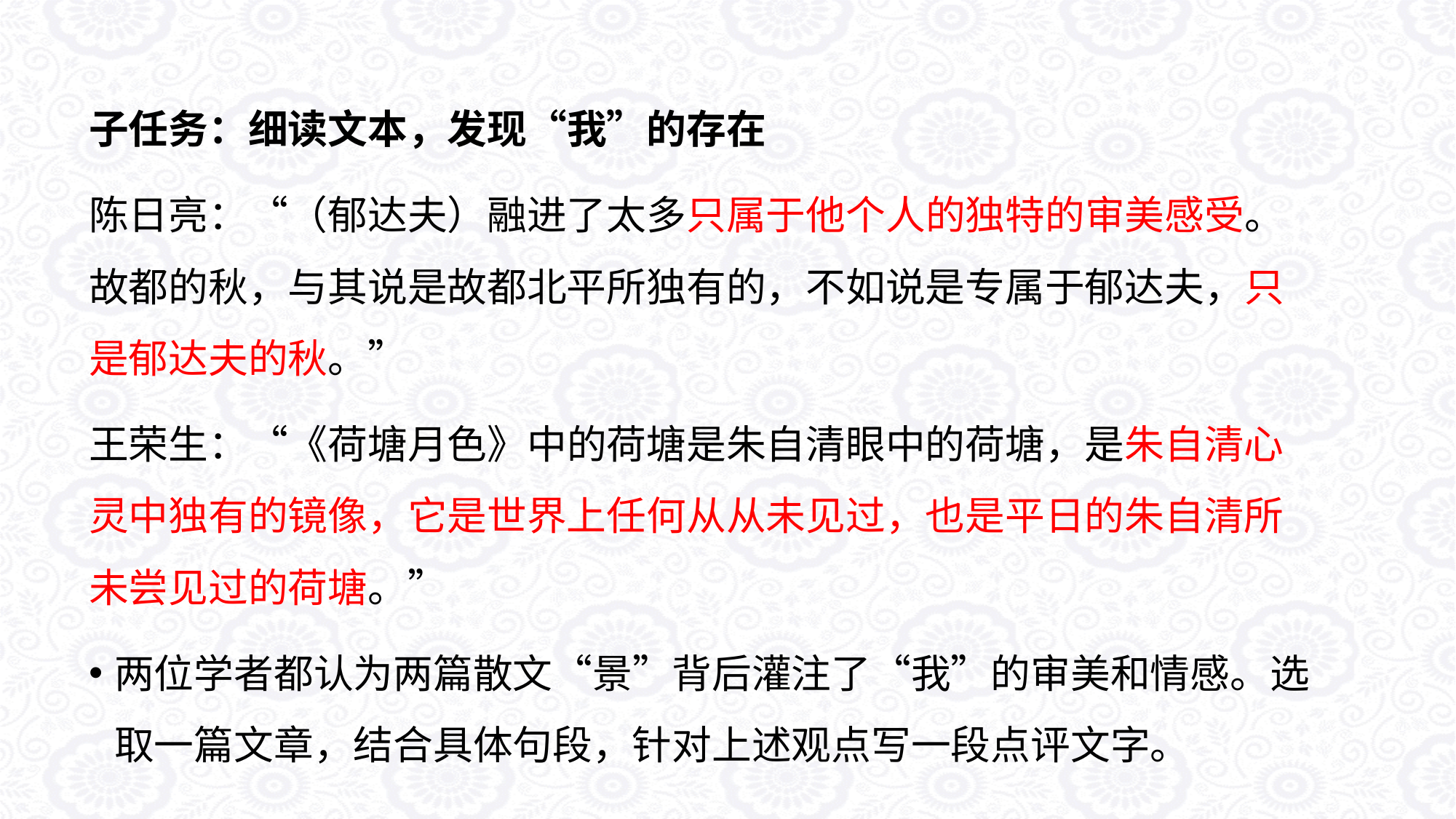

子任务：细读文本，发现“我”的存在
陈日亮：“（郁达夫）融进了太多只属于他个人的独特的审美感受。故都的秋，与其说是故都北平所独有的，不如说是专属于郁达夫，只是郁达夫的秋。”
王荣生：“《荷塘月色》中的荷塘是朱自清眼中的荷塘，是朱自清心灵中独有的镜像，它是世界上任何从从未见过，也是平日的朱自清所未尝见过的荷塘。”
两位学者都认为两篇散文“景”背后灌注了“我”的审美和情感。选取一篇文章，结合具体句段，针对上述观点写一段点评文字。